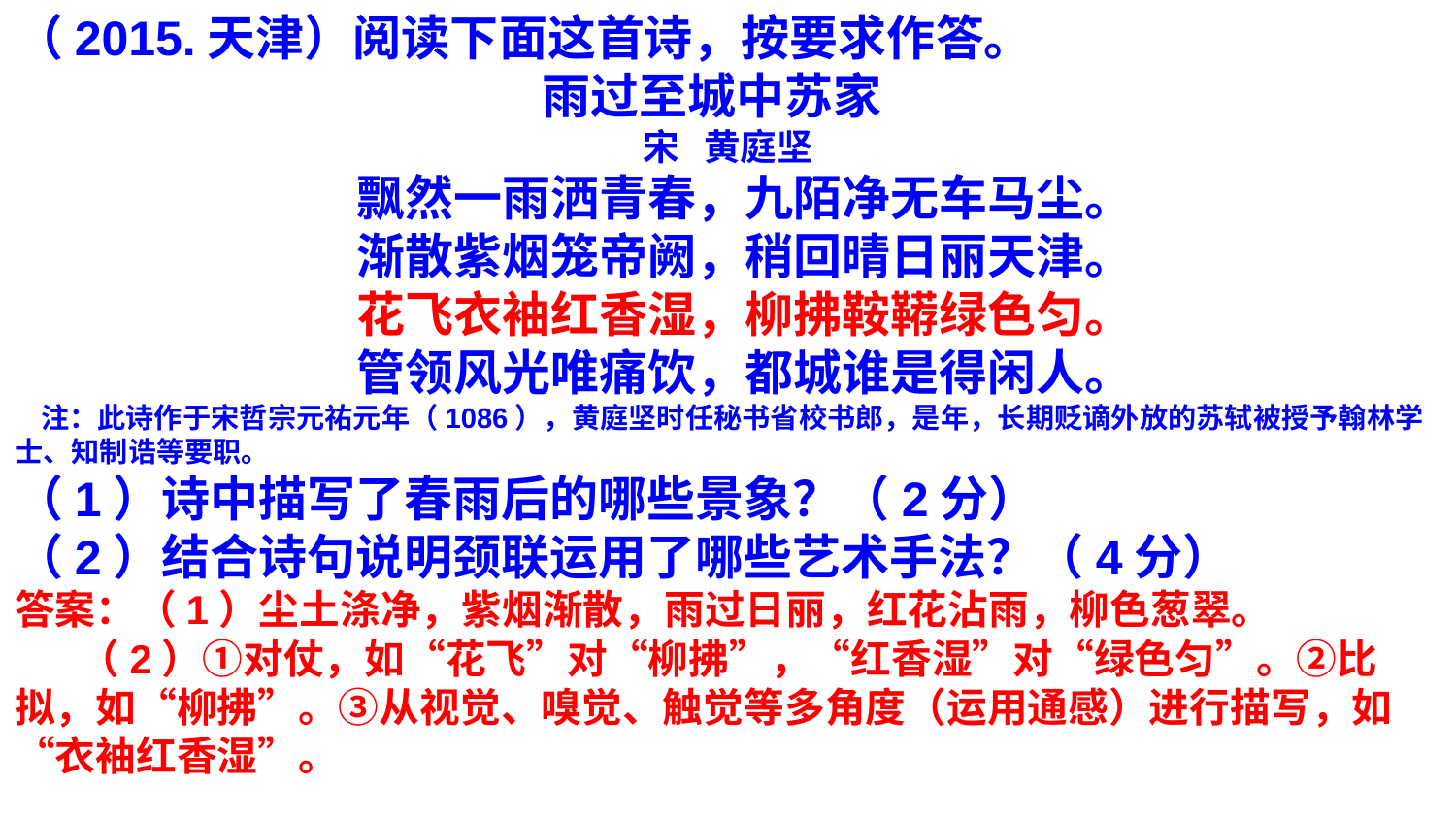

（2015.天津）阅读下面这首诗，按要求作答。
雨过至城中苏家
宋   黄庭坚
  飘然一雨洒青春，九陌净无车马尘。
  渐散紫烟笼帝阙，稍回晴日丽天津。
  花飞衣袖红香湿，柳拂鞍鞯绿色匀。
  管领风光唯痛饮，都城谁是得闲人。
   注：此诗作于宋哲宗元祐元年（1086），黄庭坚时任秘书省校书郎，是年，长期贬谪外放的苏轼被授予翰林学士、知制诰等要职。
（1）诗中描写了春雨后的哪些景象？（2分）
（2）结合诗句说明颈联运用了哪些艺术手法？（4分）
答案：（1）尘土涤净，紫烟渐散，雨过日丽，红花沾雨，柳色葱翠。
      （2）①对仗，如“花飞”对“柳拂”，“红香湿”对“绿色匀”。②比拟，如“柳拂”。③从视觉、嗅觉、触觉等多角度（运用通感）进行描写，如“衣袖红香湿”。